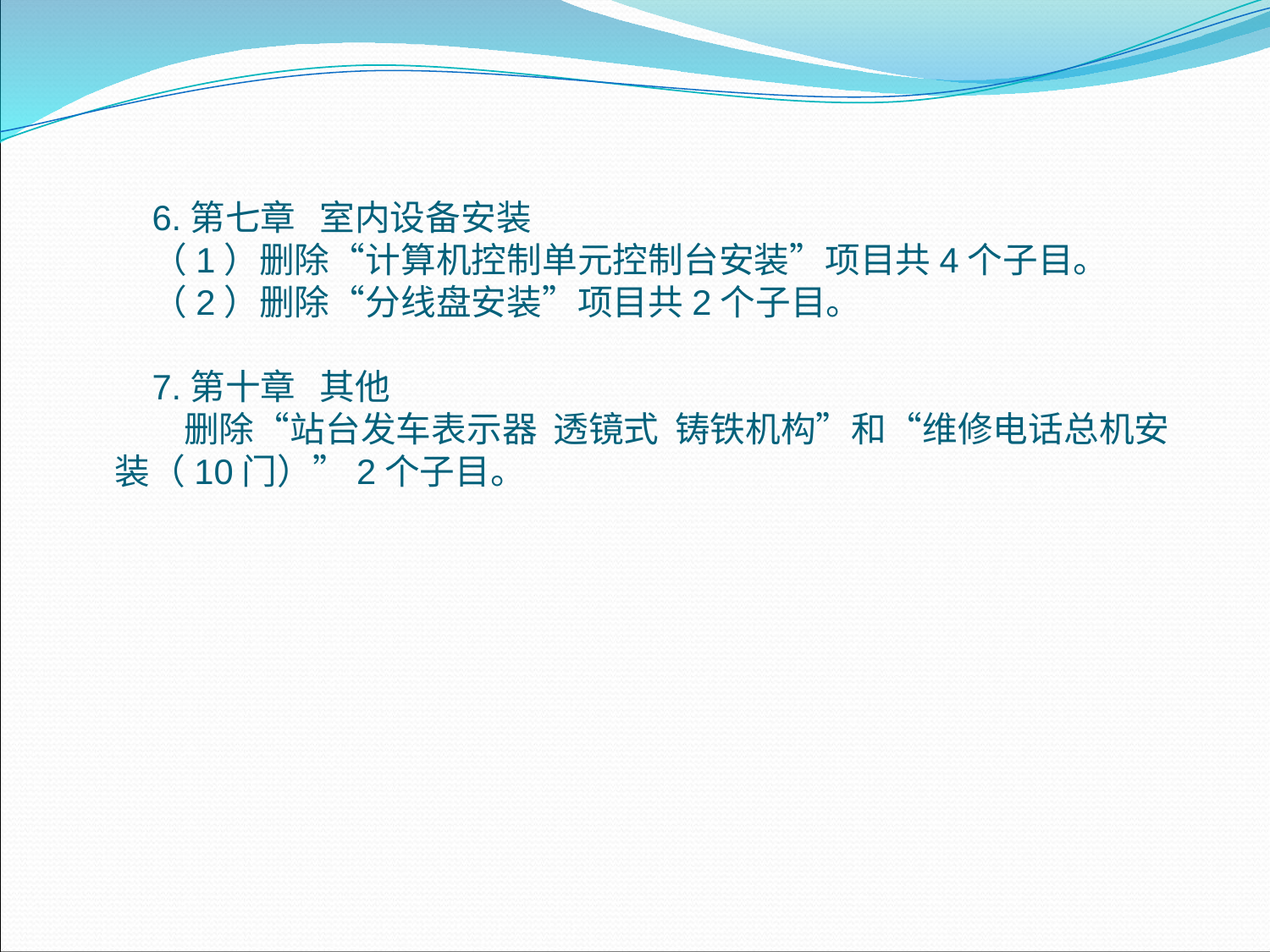

6.第七章   室内设备安装
（1）删除“计算机控制单元控制台安装”项目共4个子目。
（2）删除“分线盘安装”项目共2个子目。

7.第十章   其他
   删除“站台发车表示器  透镜式  铸铁机构”和“维修电话总机安装（10门）”2个子目。
21